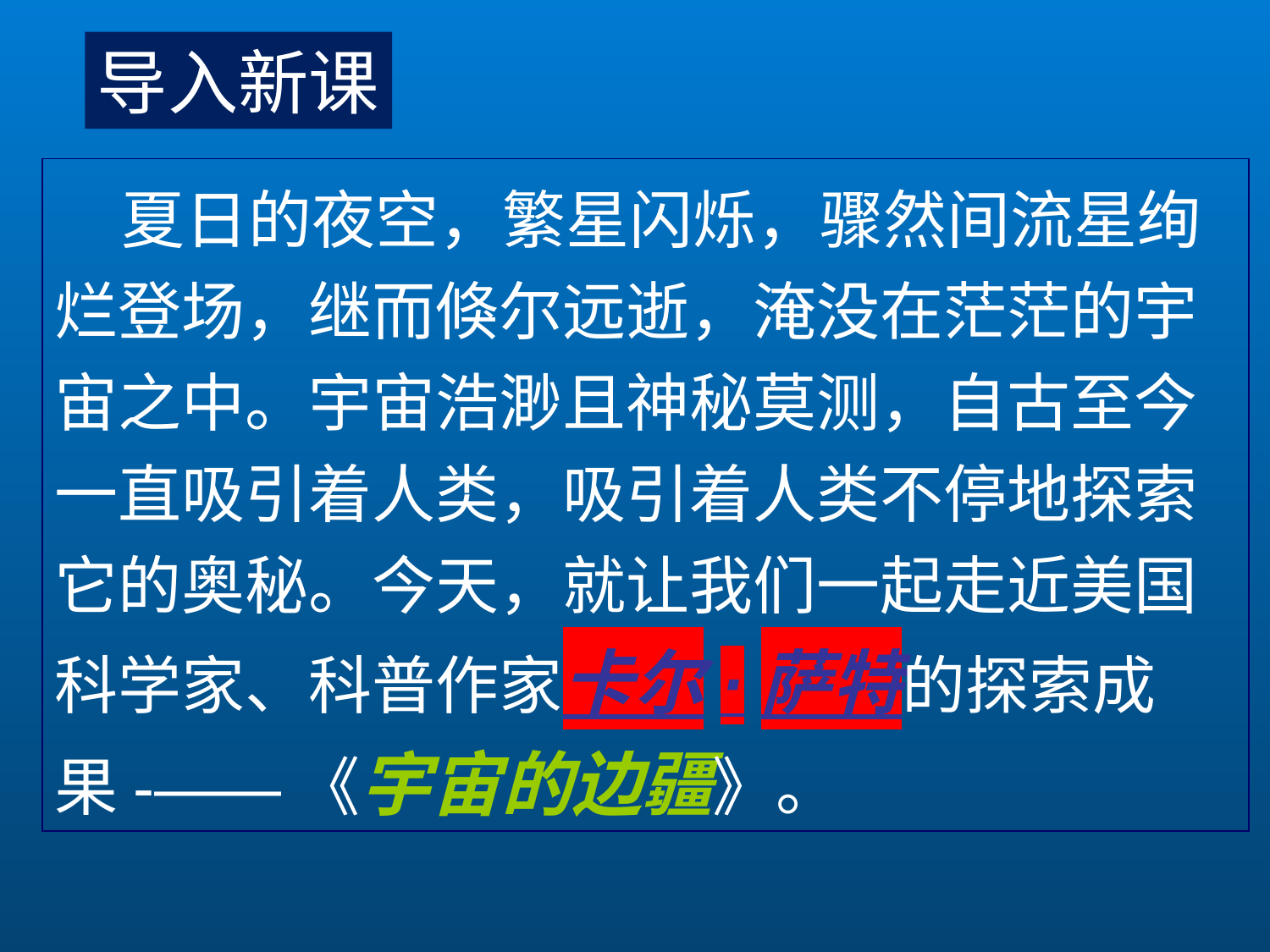

导入新课
     夏日的夜空，繁星闪烁，骤然间流星绚烂登场，继而倏尔远逝，淹没在茫茫的宇宙之中。宇宙浩渺且神秘莫测，自古至今一直吸引着人类，吸引着人类不停地探索它的奥秘。今天，就让我们一起走近美国科学家、科普作家卡尔·萨特的探索成果-——《宇宙的边疆》。